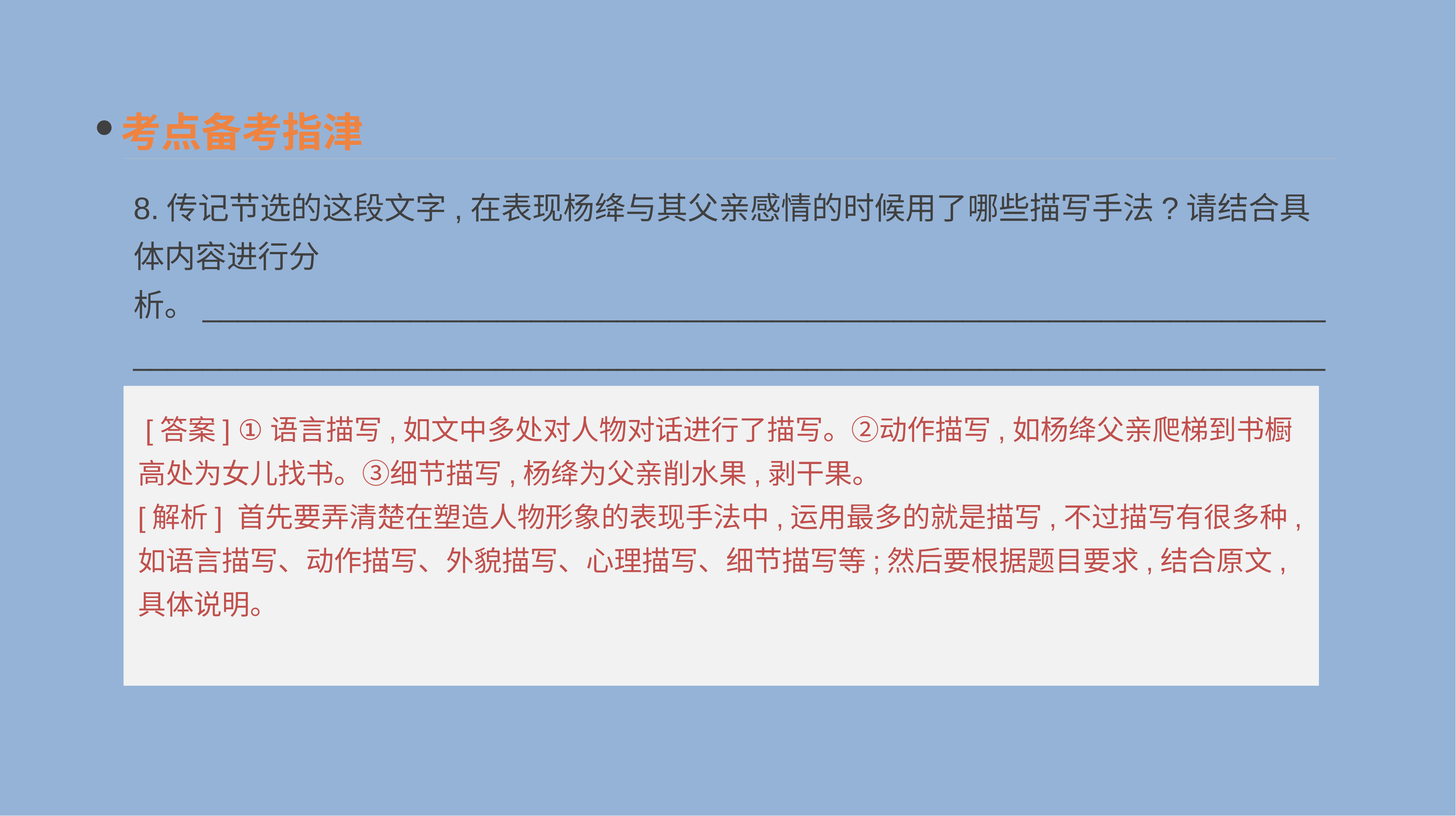

考点备考指津

8.传记节选的这段文字,在表现杨绛与其父亲感情的时候用了哪些描写手法?请结合具体内容进行分析。__________________________________________________________________________________________________________________________________________________________________________

 [答案] ①语言描写,如文中多处对人物对话进行了描写。②动作描写,如杨绛父亲爬梯到书橱高处为女儿找书。③细节描写,杨绛为父亲削水果,剥干果。
[解析] 首先要弄清楚在塑造人物形象的表现手法中,运用最多的就是描写,不过描写有很多种,如语言描写、动作描写、外貌描写、心理描写、细节描写等;然后要根据题目要求,结合原文,具体说明。